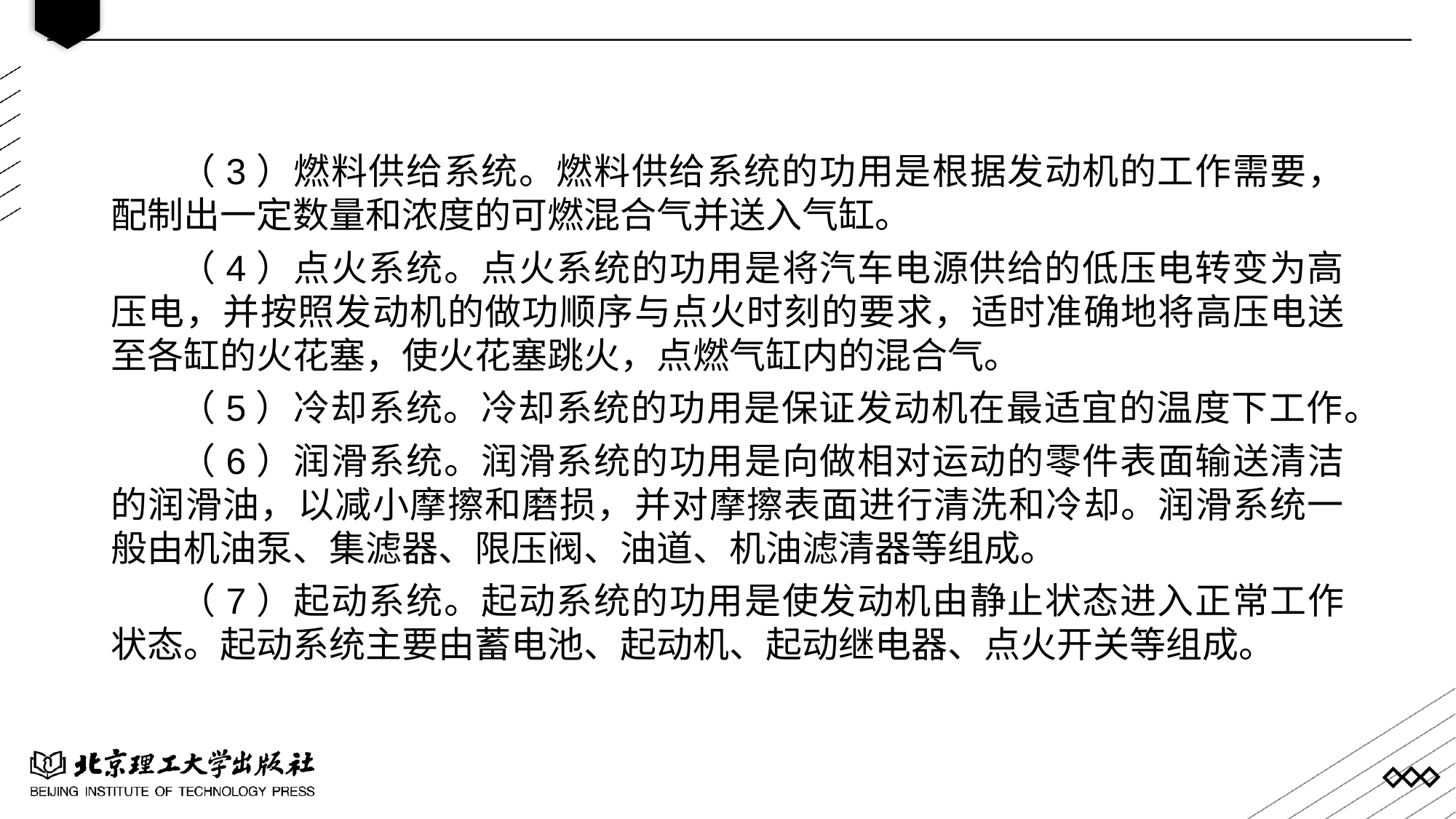

（3）燃料供给系统。燃料供给系统的功用是根据发动机的工作需要，配制出一定数量和浓度的可燃混合气并送入气缸。
（4）点火系统。点火系统的功用是将汽车电源供给的低压电转变为高压电，并按照发动机的做功顺序与点火时刻的要求，适时准确地将高压电送至各缸的火花塞，使火花塞跳火，点燃气缸内的混合气。
（5）冷却系统。冷却系统的功用是保证发动机在最适宜的温度下工作。
（6）润滑系统。润滑系统的功用是向做相对运动的零件表面输送清洁的润滑油，以减小摩擦和磨损，并对摩擦表面进行清洗和冷却。润滑系统一般由机油泵、集滤器、限压阀、油道、机油滤清器等组成。
（7）起动系统。起动系统的功用是使发动机由静止状态进入正常工作状态。起动系统主要由蓄电池、起动机、起动继电器、点火开关等组成。